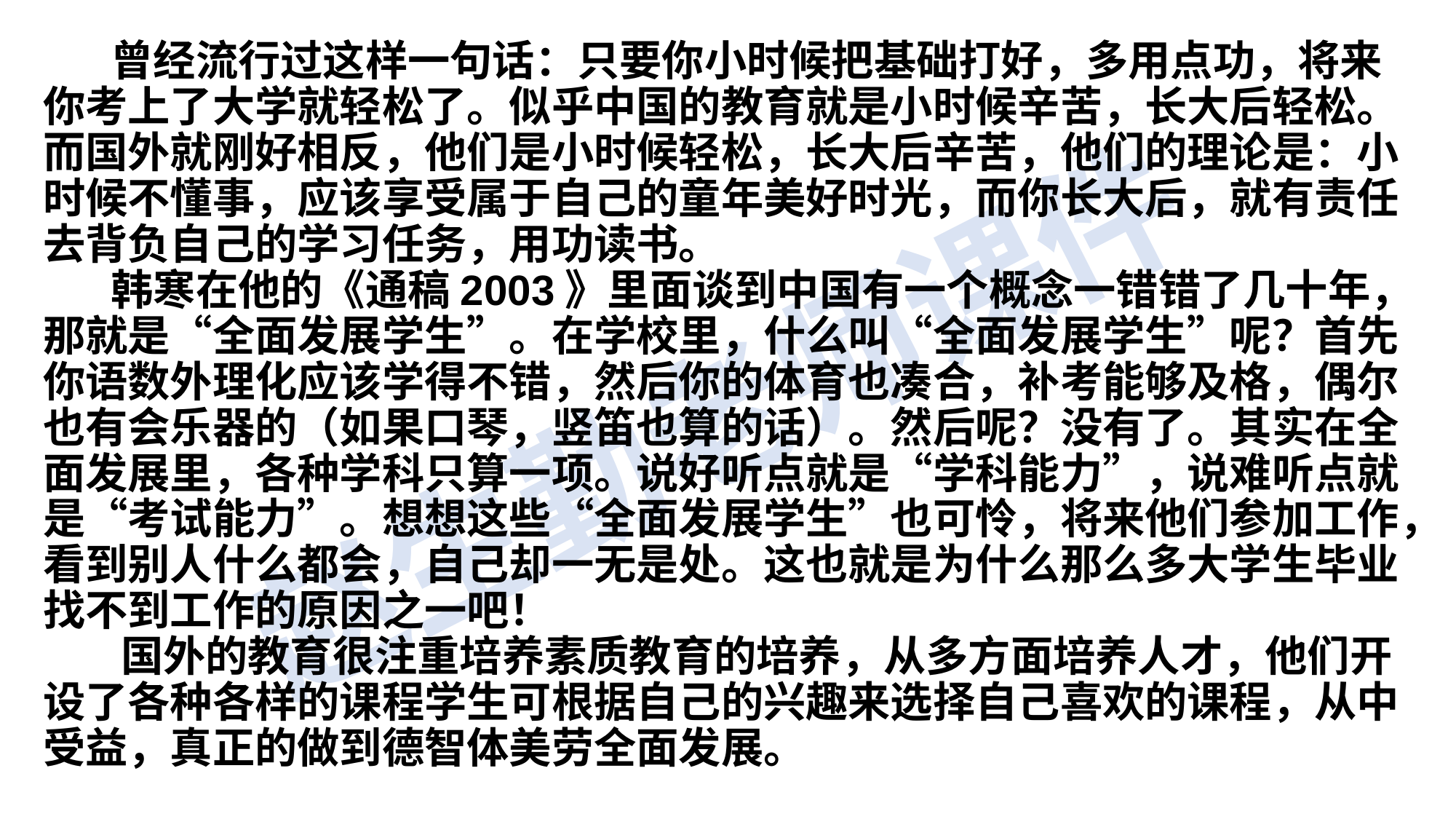

曾经流行过这样一句话：只要你小时候把基础打好，多用点功，将来你考上了大学就轻松了。似乎中国的教育就是小时候辛苦，长大后轻松。而国外就刚好相反，他们是小时候轻松，长大后辛苦，他们的理论是：小时候不懂事，应该享受属于自己的童年美好时光，而你长大后，就有责任去背负自己的学习任务，用功读书。
      韩寒在他的《通稿2003》里面谈到中国有一个概念一错错了几十年，那就是“全面发展学生”。在学校里，什么叫“全面发展学生”呢？首先你语数外理化应该学得不错，然后你的体育也凑合，补考能够及格，偶尔也有会乐器的（如果口琴，竖笛也算的话）。然后呢？没有了。其实在全面发展里，各种学科只算一项。说好听点就是“学科能力”，说难听点就是“考试能力”。想想这些“全面发展学生”也可怜，将来他们参加工作，看到别人什么都会，自己却一无是处。这也就是为什么那么多大学生毕业找不到工作的原因之一吧！
       国外的教育很注重培养素质教育的培养，从多方面培养人才，他们开设了各种各样的课程学生可根据自己的兴趣来选择自己喜欢的课程，从中受益，真正的做到德智体美劳全面发展。